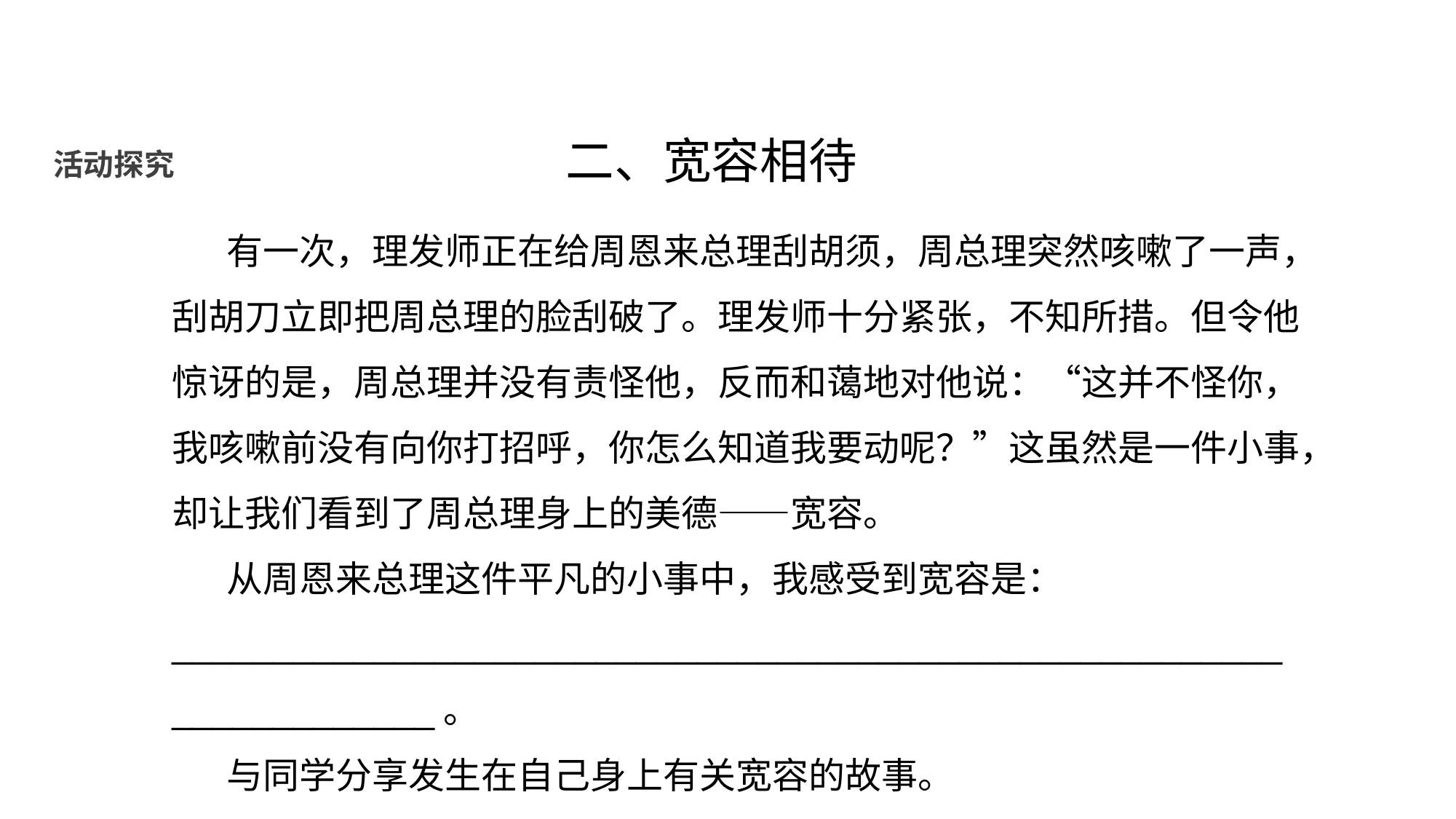

二、宽容相待
活动探究
有一次，理发师正在给周恩来总理刮胡须，周总理突然咳嗽了一声，刮胡刀立即把周总理的脸刮破了。理发师十分紧张，不知所措。但令他惊讶的是，周总理并没有责怪他，反而和蔼地对他说：“这并不怪你，我咳嗽前没有向你打招呼，你怎么知道我要动呢？”这虽然是一件小事，却让我们看到了周总理身上的美德——宽容。
从周恩来总理这件平凡的小事中，我感受到宽容是：____________________________________________________________________。
与同学分享发生在自己身上有关宽容的故事。